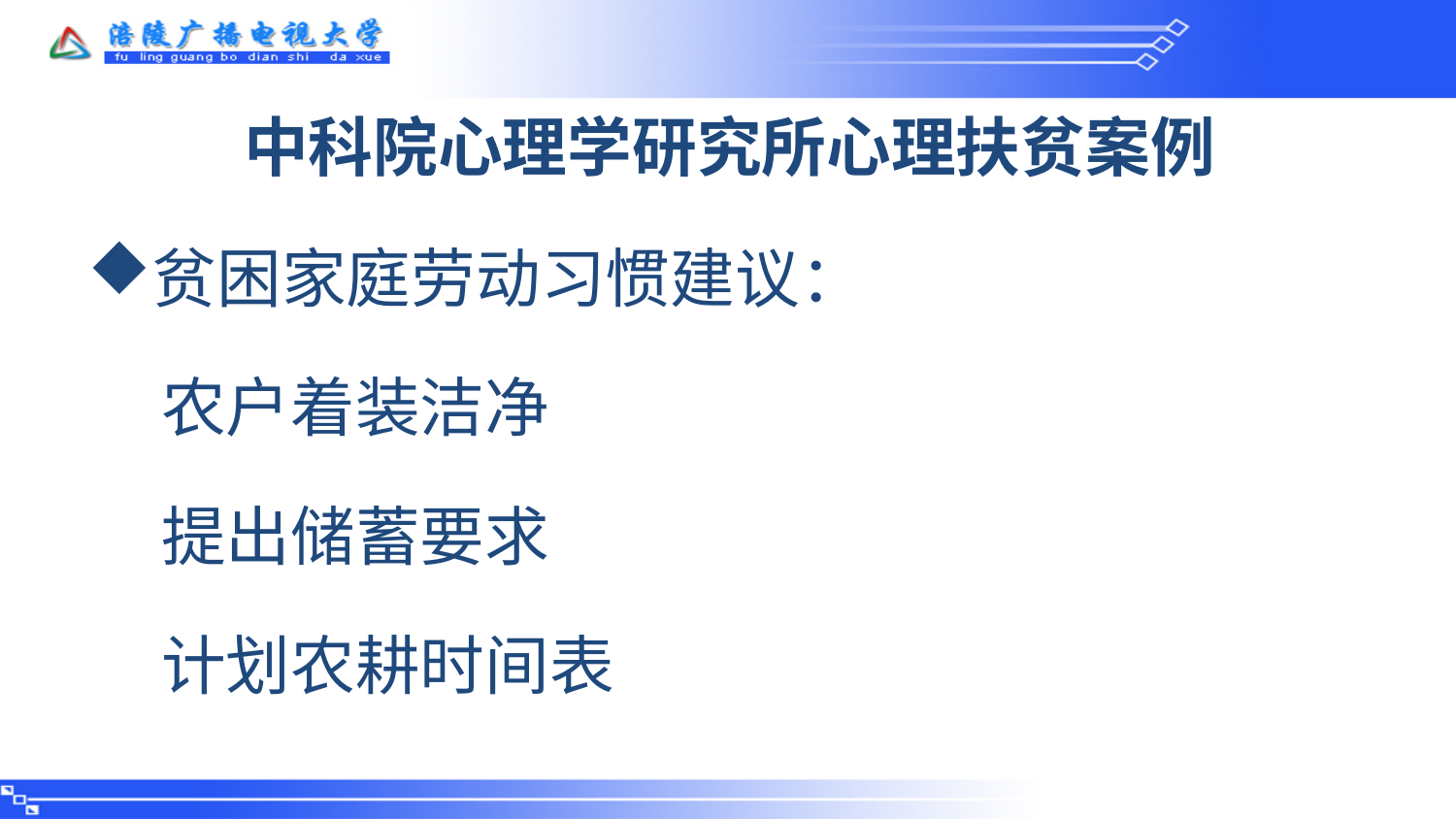

# 中科院心理学研究所心理扶贫案例
贫困家庭劳动习惯建议：
    农户着装洁净
    提出储蓄要求
    计划农耕时间表